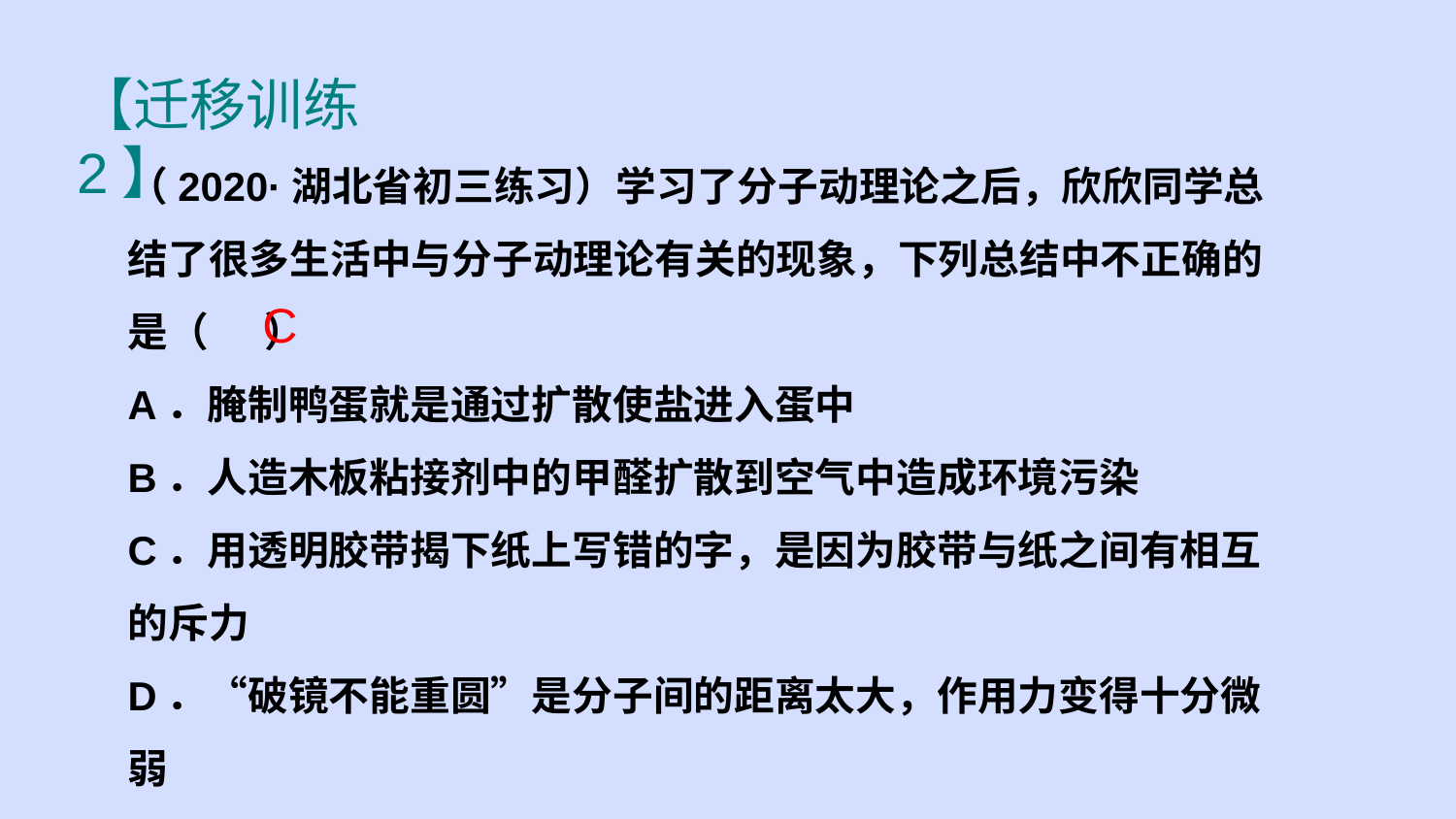

【迁移训练2】
（2020·湖北省初三练习）学习了分子动理论之后，欣欣同学总结了很多生活中与分子动理论有关的现象，下列总结中不正确的是（      ）
A．腌制鸭蛋就是通过扩散使盐进入蛋中
B．人造木板粘接剂中的甲醛扩散到空气中造成环境污染
C．用透明胶带揭下纸上写错的字，是因为胶带与纸之间有相互的斥力
D．“破镜不能重圆”是分子间的距离太大，作用力变得十分微弱
C